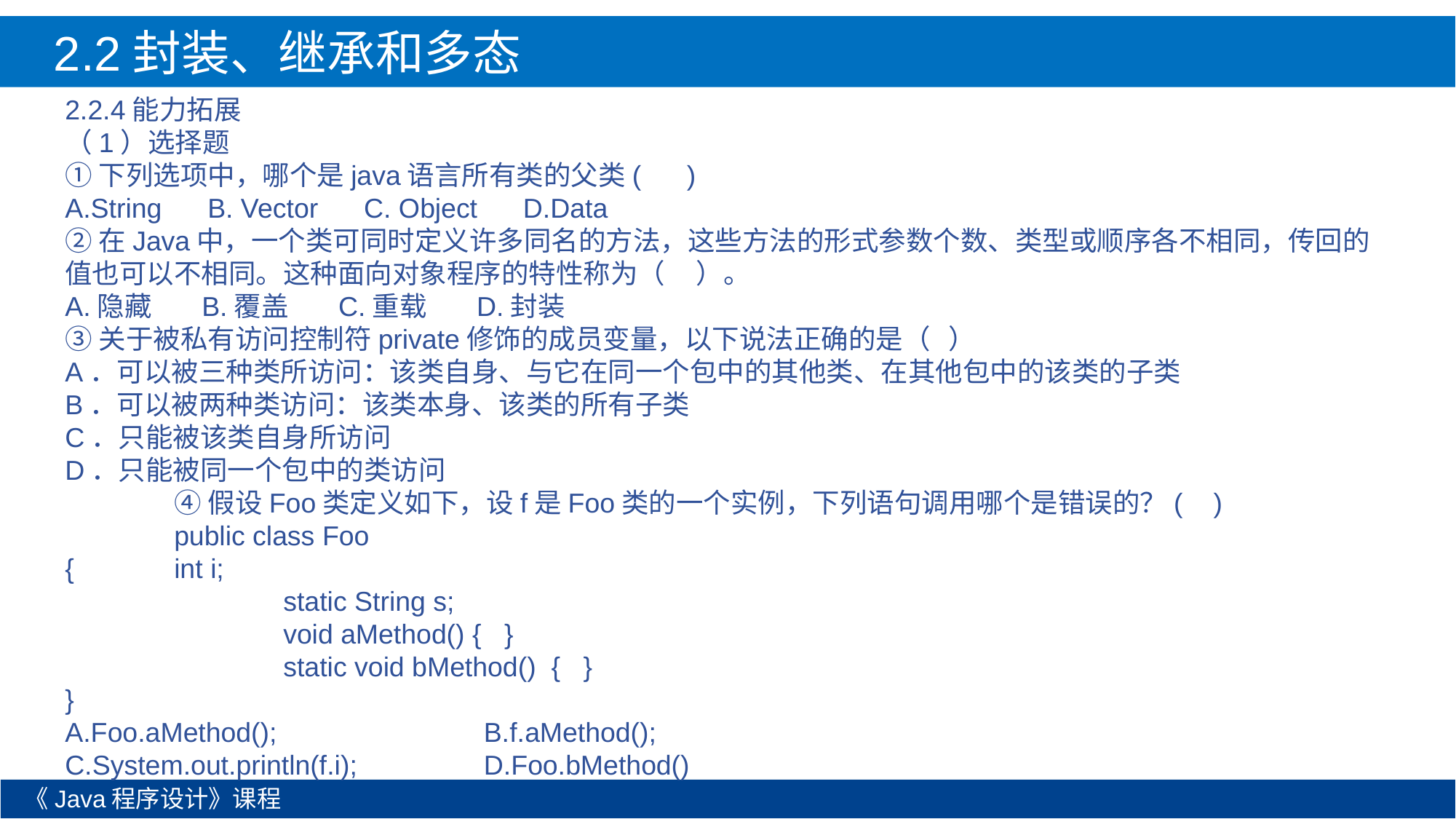

2.2封装、继承和多态
2.2.4能力拓展
（1）选择题
①下列选项中，哪个是java语言所有类的父类(      )
A.String      B. Vector      C. Object      D.Data
②在Java中，一个类可同时定义许多同名的方法，这些方法的形式参数个数、类型或顺序各不相同，传回的值也可以不相同。这种面向对象程序的特性称为（     ）。
A.隐藏       B.覆盖       C.重载       D.封装
③关于被私有访问控制符private修饰的成员变量，以下说法正确的是（   ）
A．可以被三种类所访问：该类自身、与它在同一个包中的其他类、在其他包中的该类的子类
B．可以被两种类访问：该类本身、该类的所有子类
C．只能被该类自身所访问
D．只能被同一个包中的类访问
	④假设Foo类定义如下，设f是Foo类的一个实例，下列语句调用哪个是错误的？(    )
	public class Foo
{	int i;
		static String s;
		void aMethod() {   }
		static void bMethod()  {   }
}
A.Foo.aMethod();		            B.f.aMethod();
C.System.out.println(f.i);	            D.Foo.bMethod()

《Java程序设计》课程